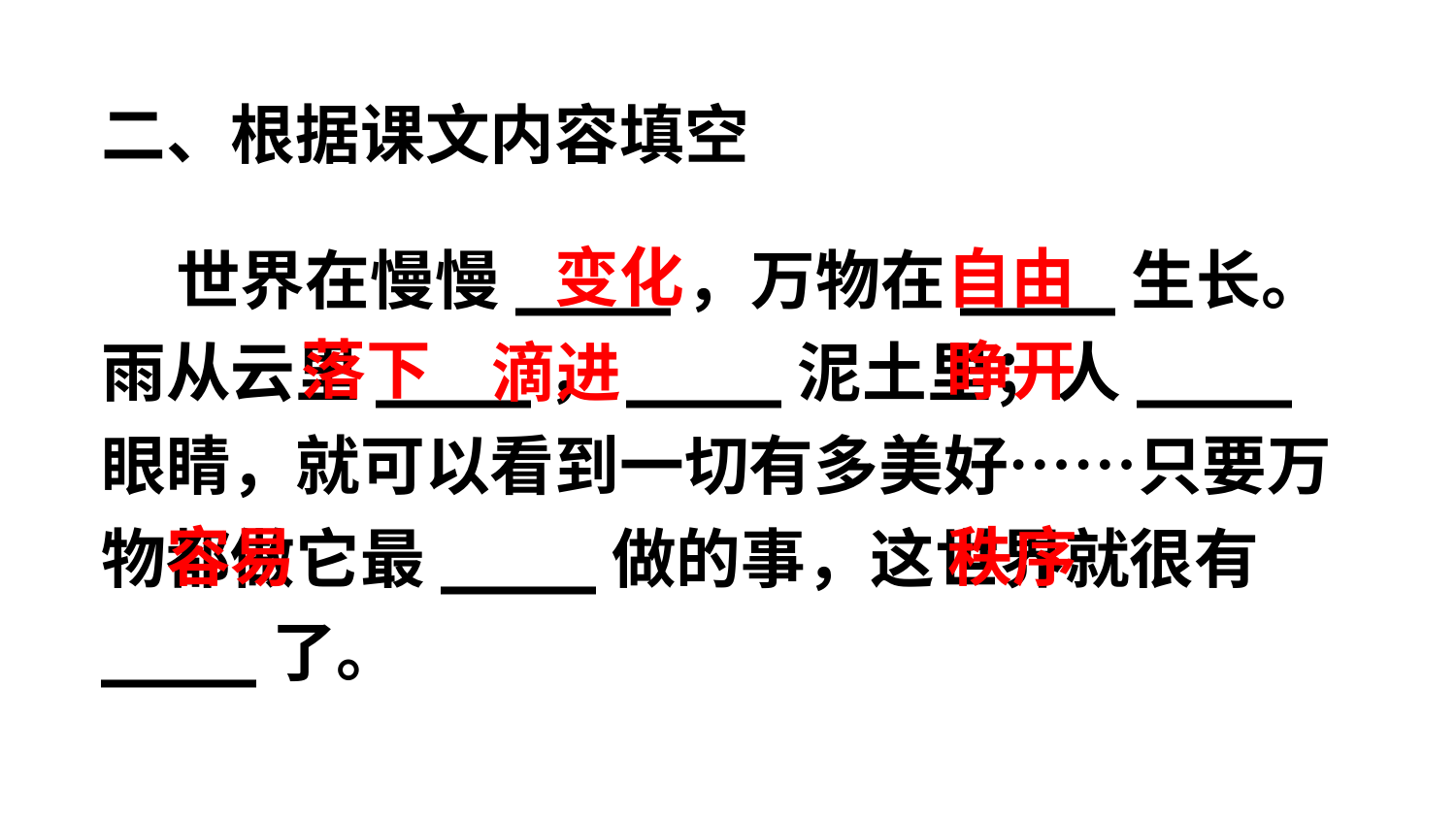

二、根据课文内容填空
变化
自由
    世界在慢慢____，万物在____生长。雨从云里____，____泥土里；人____眼睛，就可以看到一切有多美好……只要万物都做它最____做的事，这世界就很有____了。
落下
睁开
滴进
容易
秩序